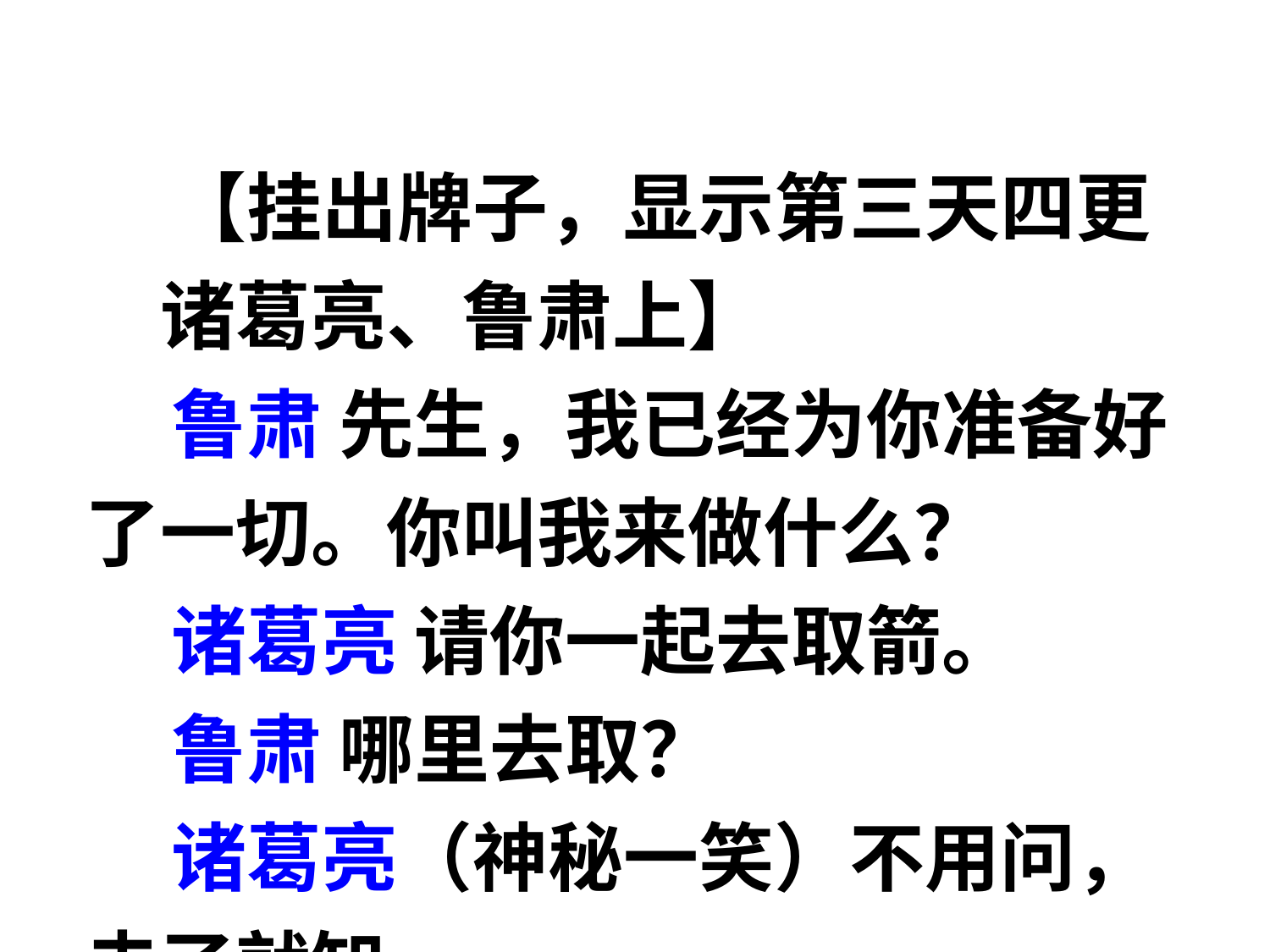

【挂出牌子，显示第三天四更　诸葛亮、鲁肃上】
    鲁肃 先生，我已经为你准备好了一切。你叫我来做什么？
    诸葛亮 请你一起去取箭。
    鲁肃 哪里去取？
    诸葛亮（神秘一笑）不用问，去了就知